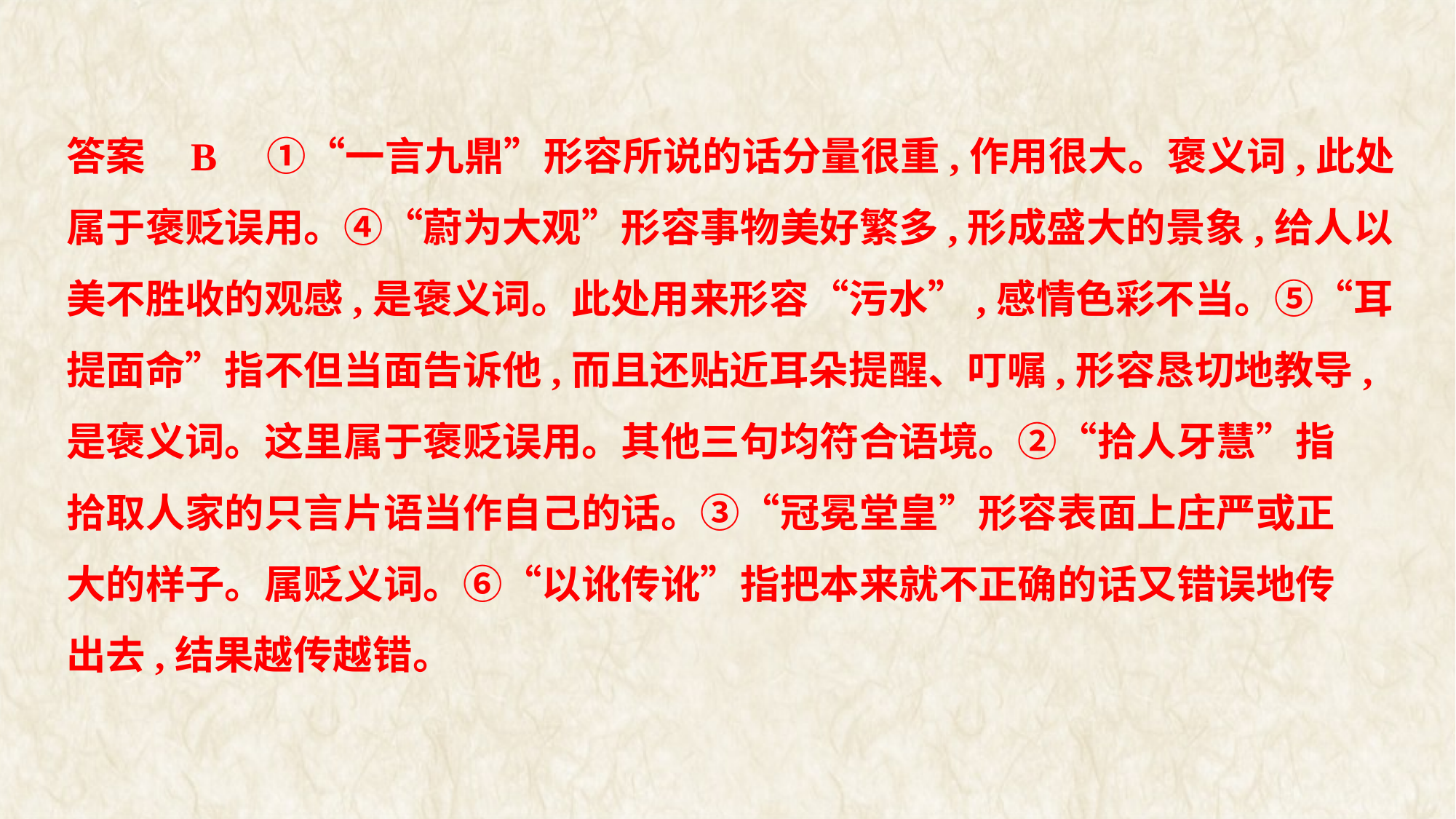

答案    B　①“一言九鼎”形容所说的话分量很重,作用很大。褒义词,此处
属于褒贬误用。④“蔚为大观”形容事物美好繁多,形成盛大的景象,给人以
美不胜收的观感,是褒义词。此处用来形容“污水”,感情色彩不当。⑤“耳
提面命”指不但当面告诉他,而且还贴近耳朵提醒、叮嘱,形容恳切地教导,
是褒义词。这里属于褒贬误用。其他三句均符合语境。②“拾人牙慧”指
拾取人家的只言片语当作自己的话。③“冠冕堂皇”形容表面上庄严或正
大的样子。属贬义词。⑥“以讹传讹”指把本来就不正确的话又错误地传
出去,结果越传越错。